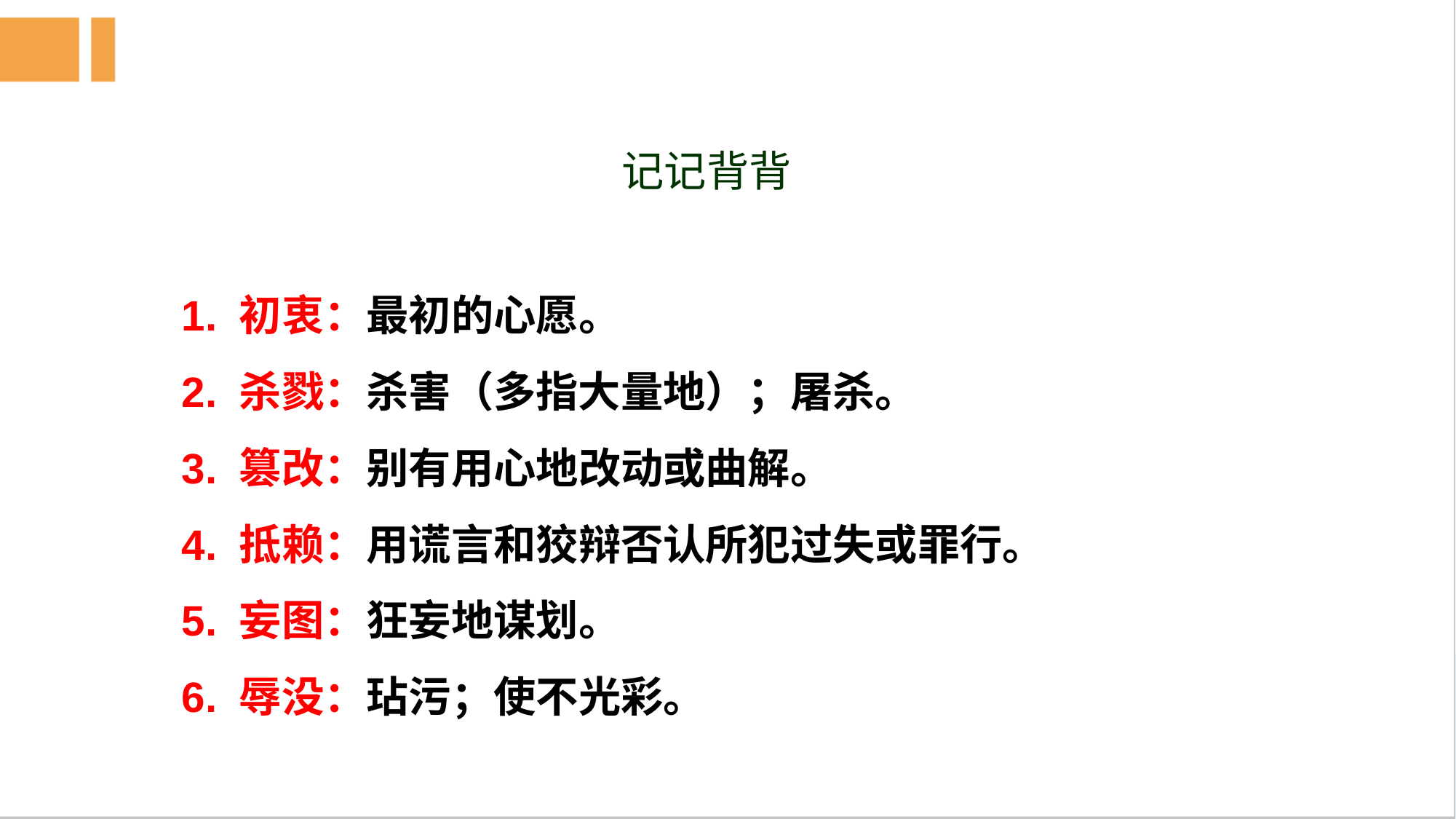

记记背背
1. 初衷：最初的心愿。
2. 杀戮：杀害（多指大量地）；屠杀。
3. 篡改：别有用心地改动或曲解。
4. 抵赖：用谎言和狡辩否认所犯过失或罪行。
5. 妄图：狂妄地谋划。
6. 辱没：玷污；使不光彩。